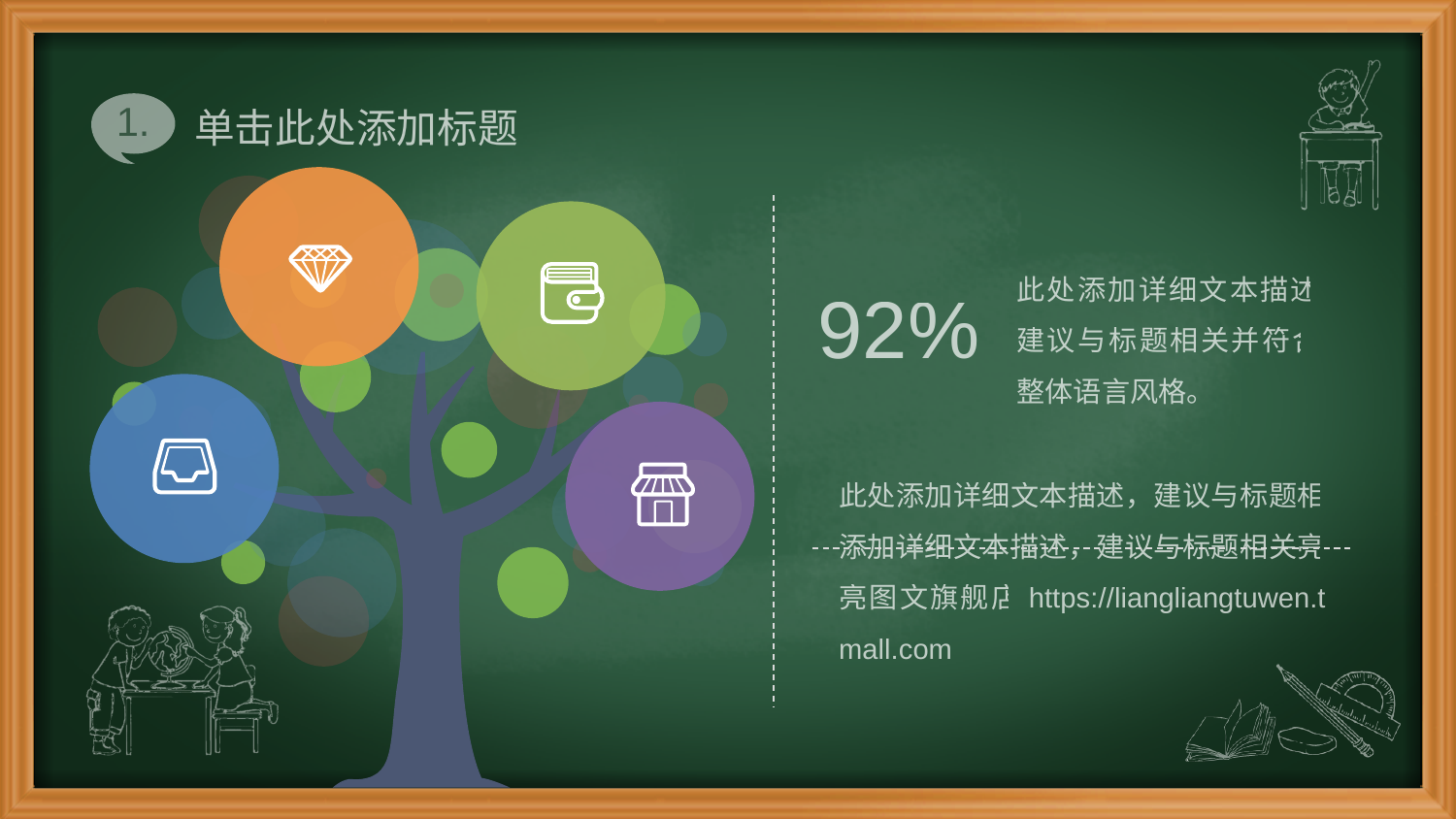

# 单击此处添加标题

此处添加详细文本描述，建议与标题相关并符合整体语言风格。

92%

此处添加详细文本描述，建议与标题相 添加详细文本描述，建议与标题相关亮亮图文旗舰店https://liangliangtuwen.tmall.com